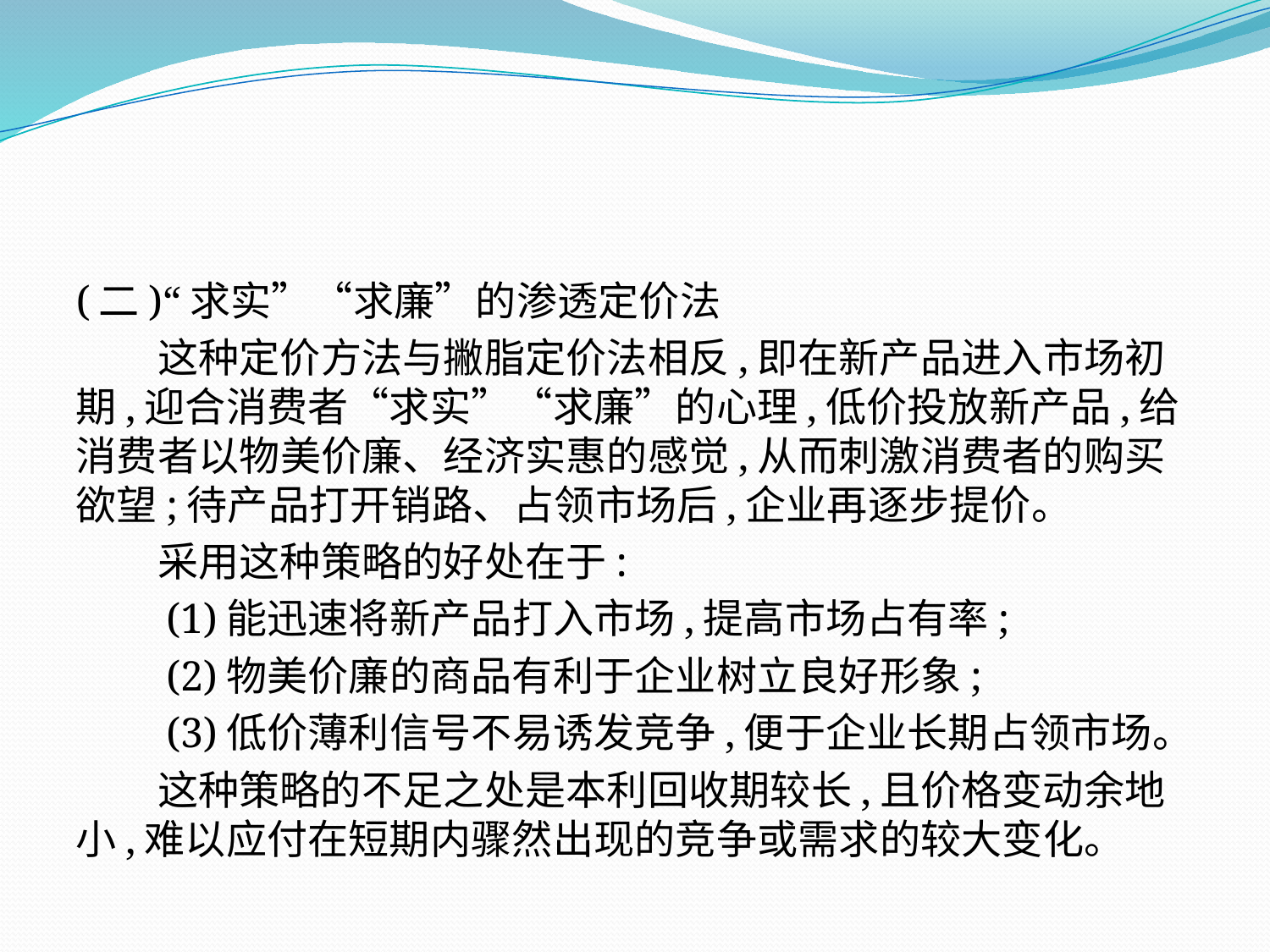

(二)“求实”“求廉”的渗透定价法
　　这种定价方法与撇脂定价法相反,即在新产品进入市场初期,迎合消费者“求实”“求廉”的心理,低价投放新产品,给消费者以物美价廉、经济实惠的感觉,从而刺激消费者的购买欲望;待产品打开销路、占领市场后,企业再逐步提价。
　　采用这种策略的好处在于:
　　(1)能迅速将新产品打入市场,提高市场占有率;
　　(2)物美价廉的商品有利于企业树立良好形象;
　　(3)低价薄利信号不易诱发竞争,便于企业长期占领市场。
　　这种策略的不足之处是本利回收期较长,且价格变动余地小,难以应付在短期内骤然出现的竞争或需求的较大变化。